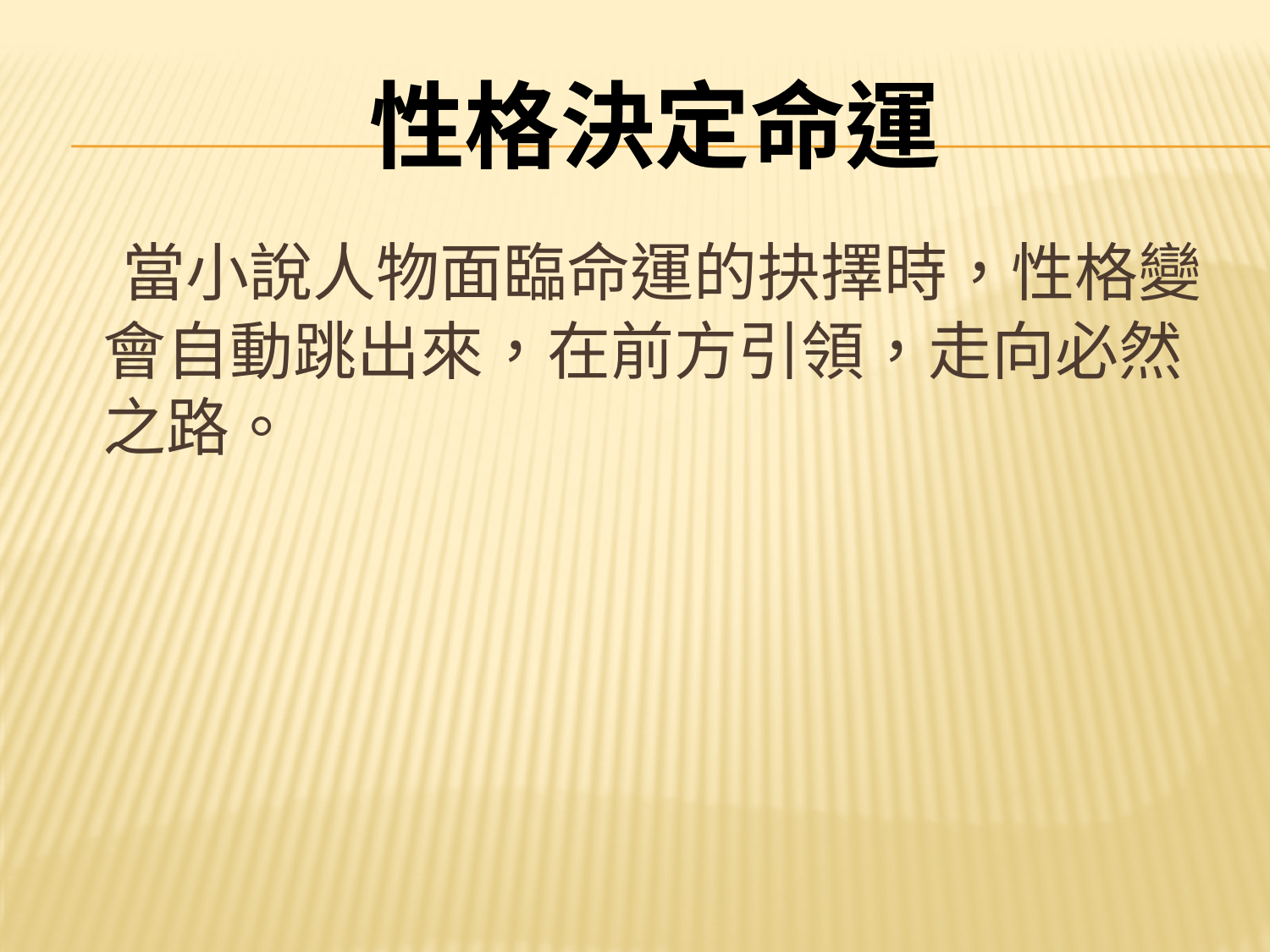

性格決定命運
   當小說人物面臨命運的抉擇時，性格變會自動跳出來，在前方引領，走向必然之路。